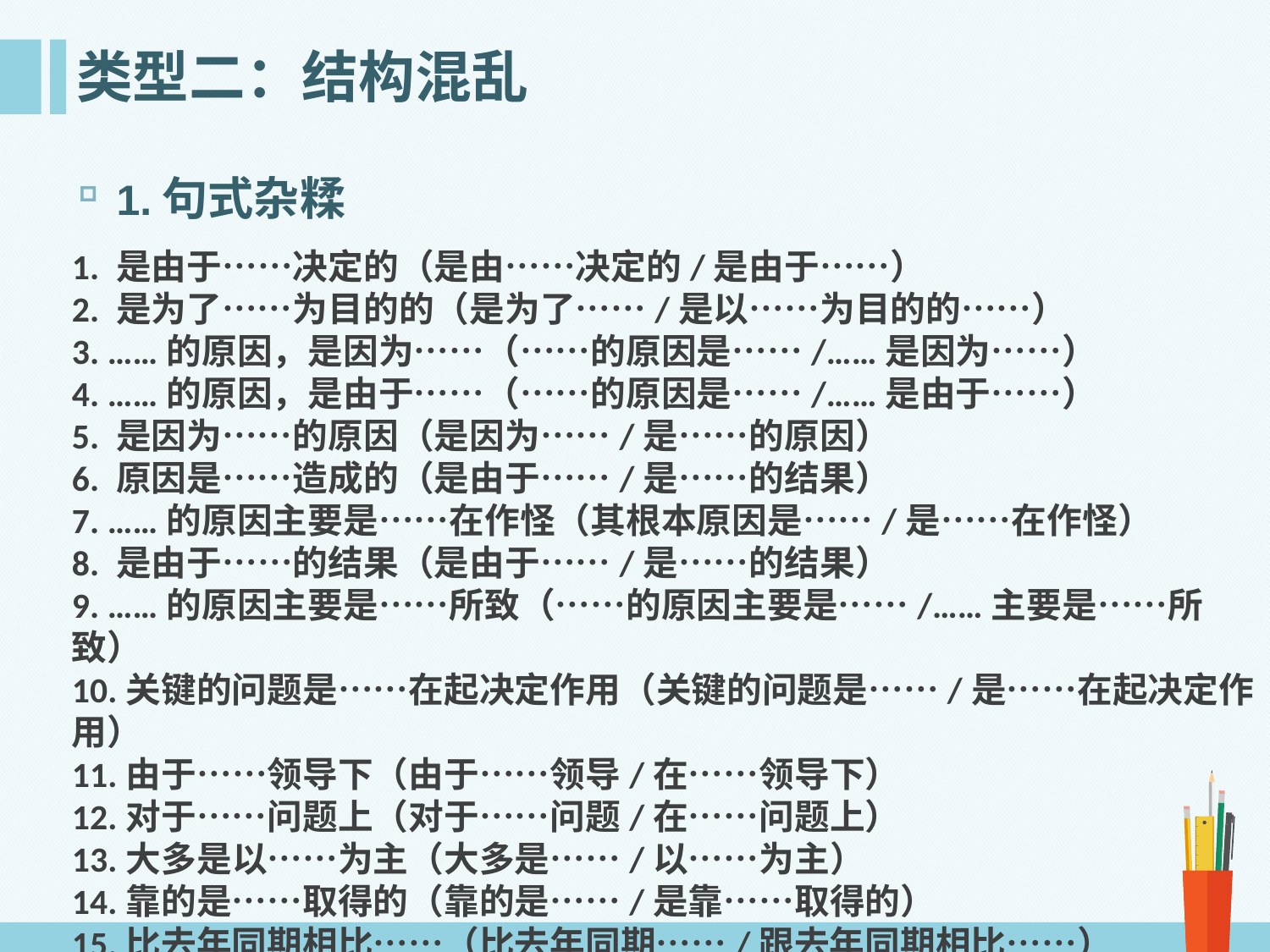

# 类型二：结构混乱
1.句式杂糅
1. 是由于……决定的（是由……决定的/是由于……）
2. 是为了……为目的的（是为了……/是以……为目的的……）
3. ……的原因，是因为……（……的原因是……/……是因为……）
4. ……的原因，是由于……（……的原因是……/……是由于……）
5. 是因为……的原因（是因为……/是……的原因）
6. 原因是……造成的（是由于……/是……的结果）
7. ……的原因主要是……在作怪（其根本原因是……/是……在作怪）
8. 是由于……的结果（是由于……/是……的结果）
9. ……的原因主要是……所致（……的原因主要是……/……主要是……所致）
10.关键的问题是……在起决定作用（关键的问题是……/是……在起决定作用）
11.由于……领导下（由于……领导/在……领导下）
12.对于……问题上（对于……问题/在……问题上）
13.大多是以……为主（大多是……/以……为主）
14.靠的是……取得的（靠的是……/是靠……取得的）
15.比去年同期相比……（比去年同期……/跟去年同期相比……）